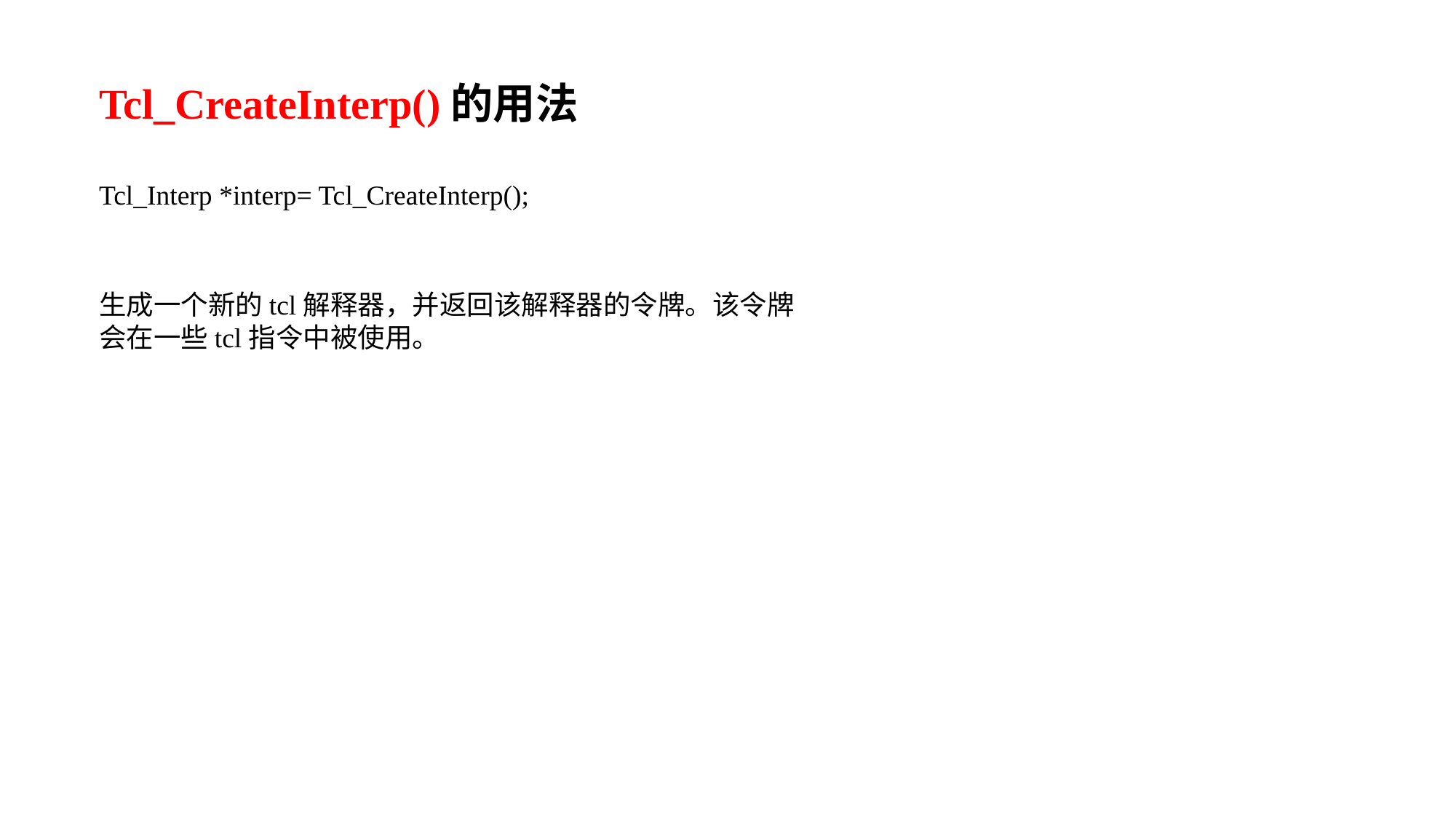

Tcl_CreateInterp()的用法
Tcl_Interp *interp= Tcl_CreateInterp();
生成一个新的tcl解释器，并返回该解释器的令牌。该令牌会在一些tcl指令中被使用。